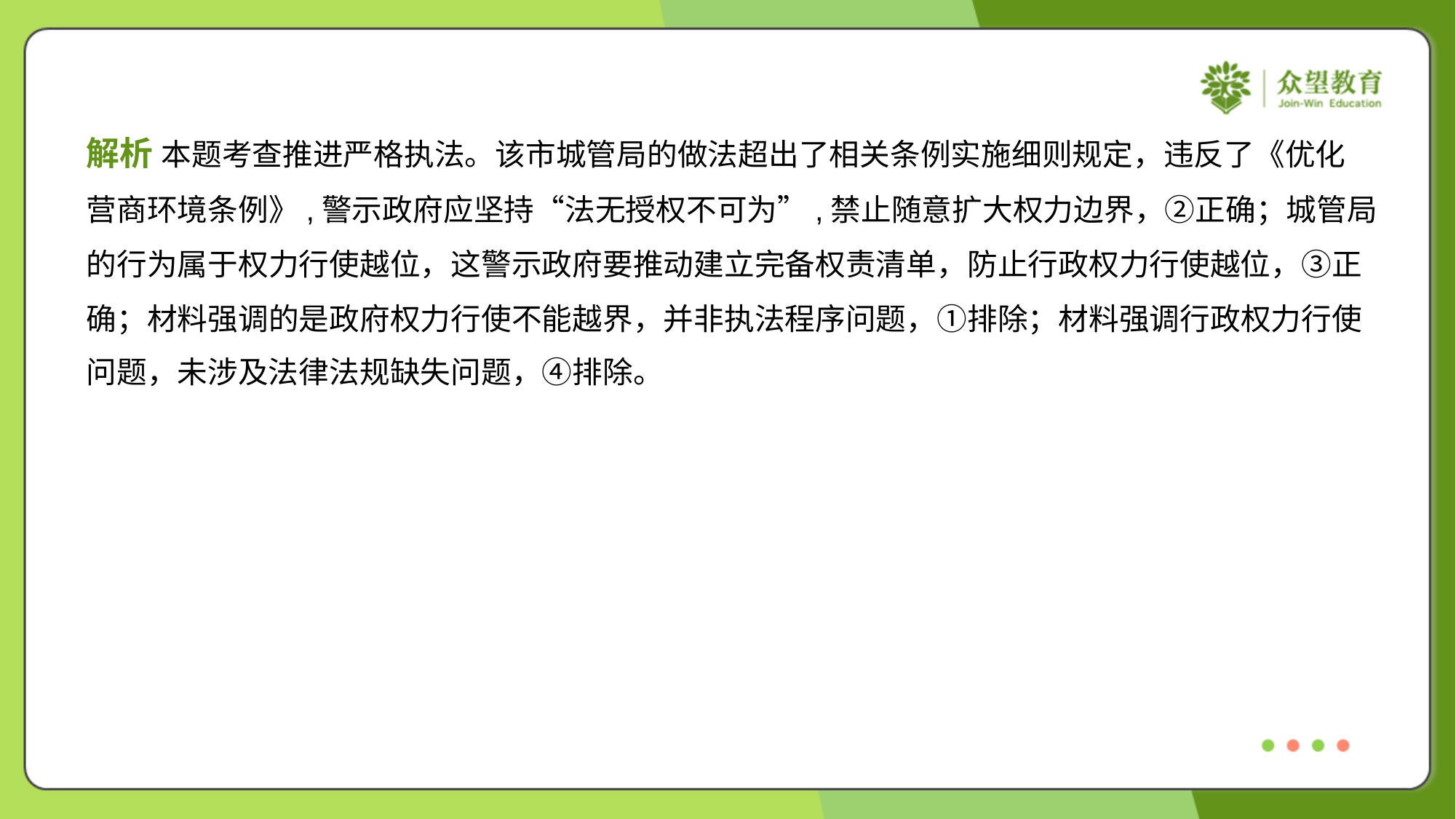

解析 本题考查推进严格执法。该市城管局的做法超出了相关条例实施细则规定，违反了《优化
营商环境条例》,警示政府应坚持“法无授权不可为”,禁止随意扩大权力边界，②正确；城管局
的行为属于权力行使越位，这警示政府要推动建立完备权责清单，防止行政权力行使越位，③正
确；材料强调的是政府权力行使不能越界，并非执法程序问题，①排除；材料强调行政权力行使
问题，未涉及法律法规缺失问题，④排除。